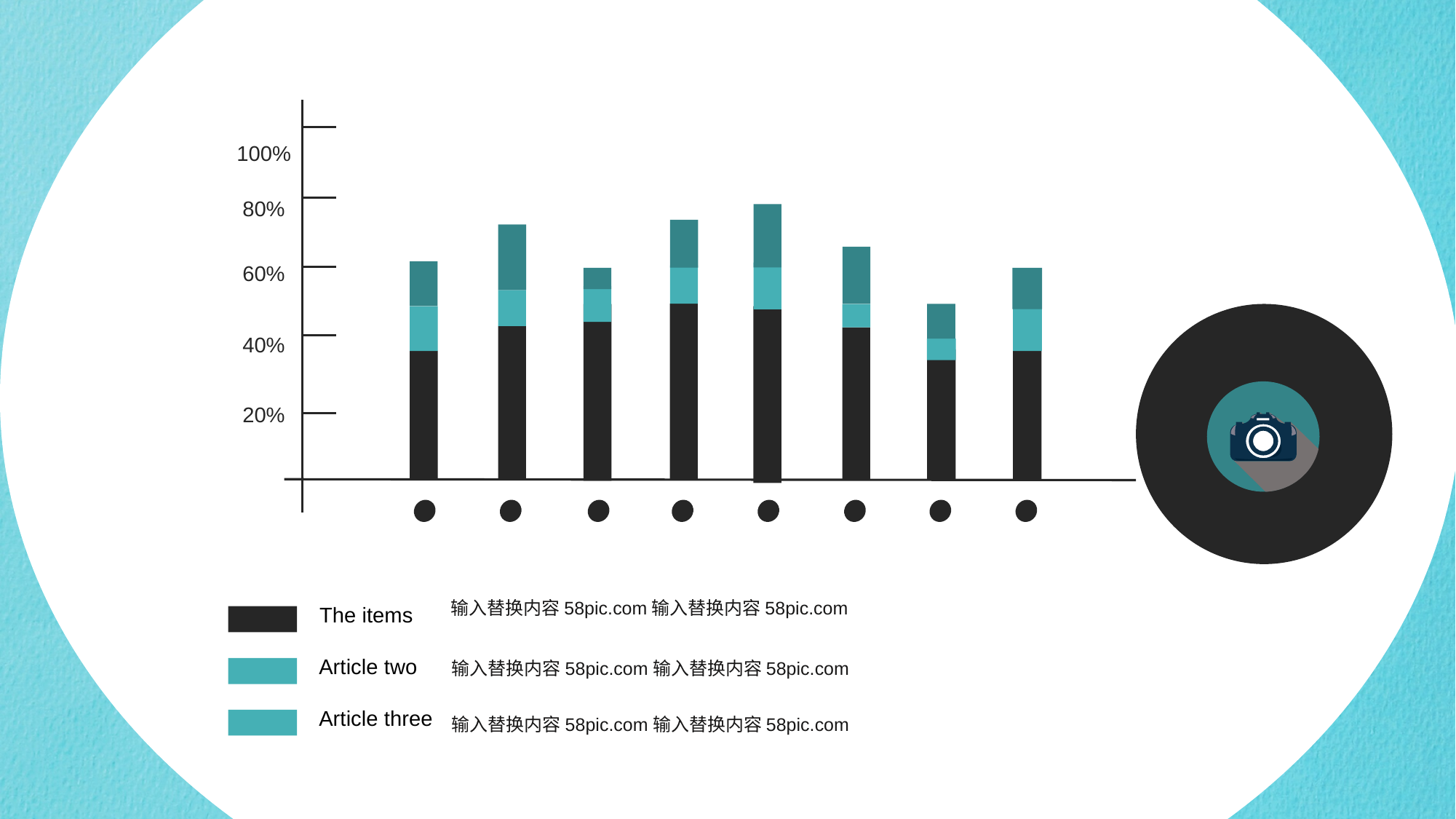

100%
80%
60%
40%
20%

输入替换内容58pic.com输入替换内容58pic.com
The items

Article two

输入替换内容58pic.com输入替换内容58pic.com
Article three

输入替换内容58pic.com输入替换内容58pic.com